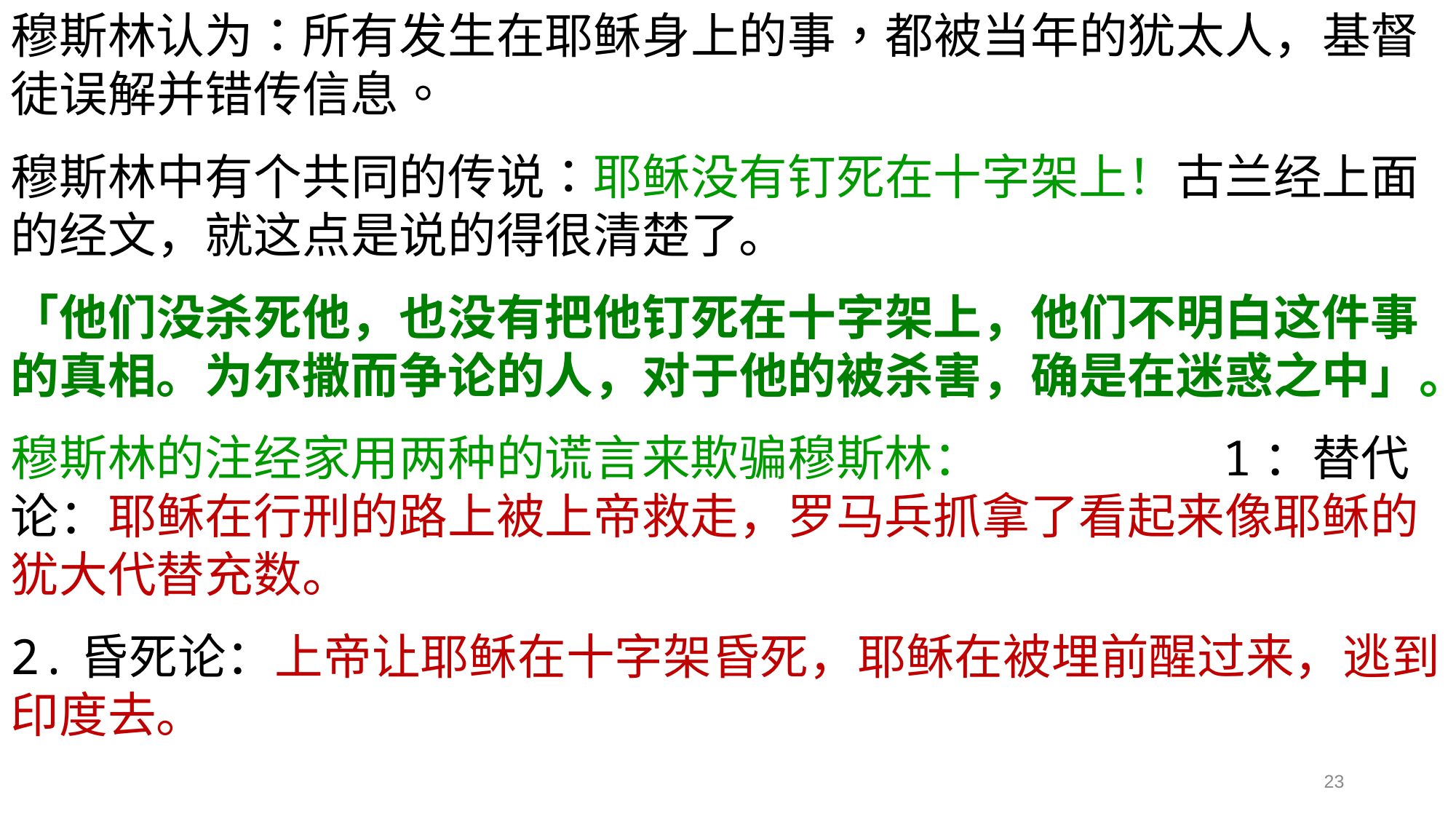

穆斯林认为：所有发生在耶稣身上的事，都被当年的犹太人，基督徒误解并错传信息。
穆斯林中有个共同的传说：耶稣没有钉死在十字架上！古兰经上面的经文，就这点是说的得很清楚了。
「他们没杀死他，也没有把他钉死在十字架上，他们不明白这件事的真相。为尔撒而争论的人，对于他的被杀害，确是在迷惑之中」。
穆斯林的注经家用两种的谎言来欺骗穆斯林：                     1：替代论：耶稣在行刑的路上被上帝救走，罗马兵抓拿了看起来像耶稣的犹大代替充数。
2.昏死论：上帝让耶稣在十字架昏死，耶稣在被埋前醒过来，逃到印度去。
23